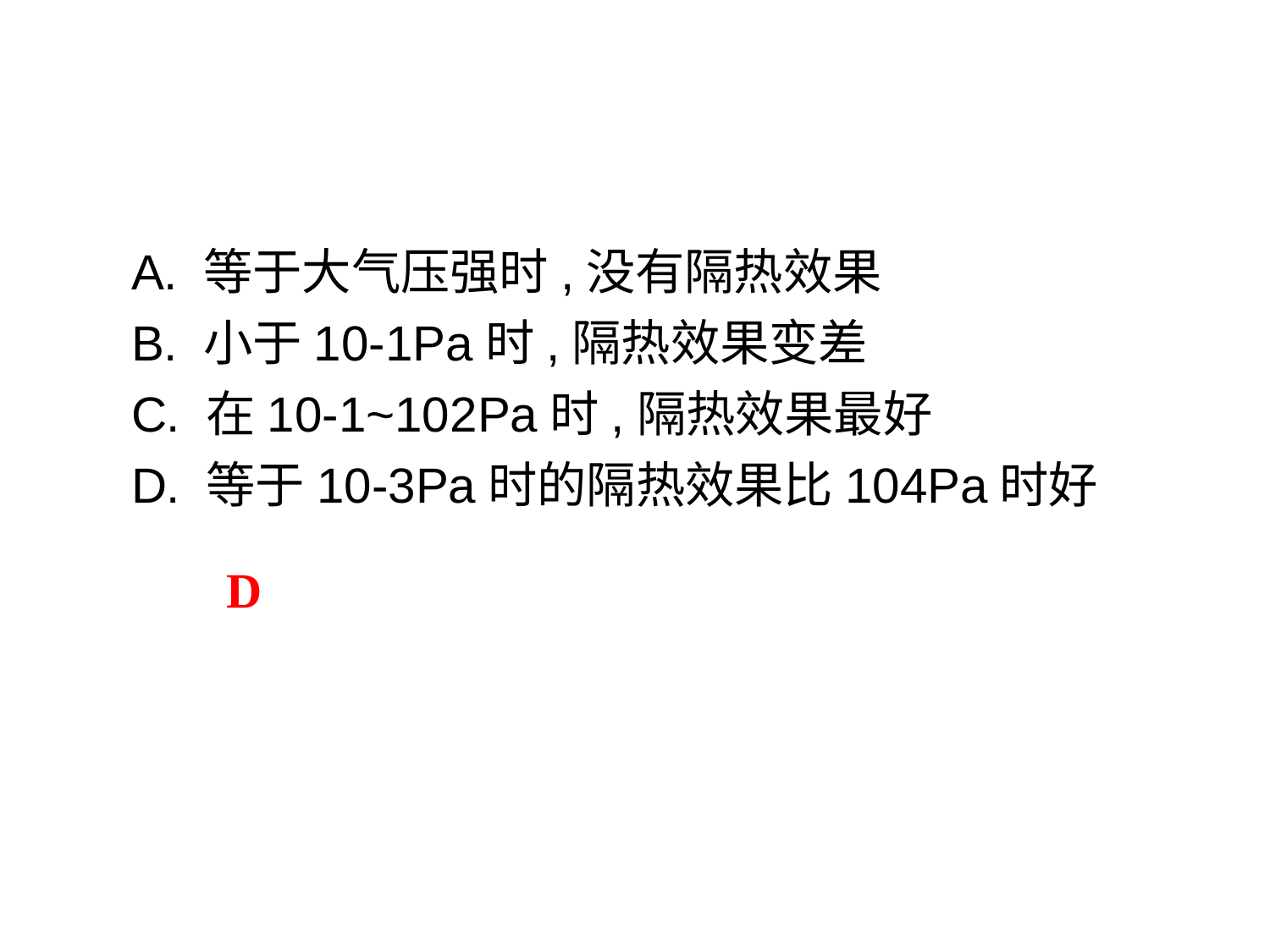

A. 等于大气压强时,没有隔热效果
B. 小于10-1Pa时,隔热效果变差
C. 在10-1~102Pa时,隔热效果最好
D. 等于10-3Pa时的隔热效果比104Pa时好
D